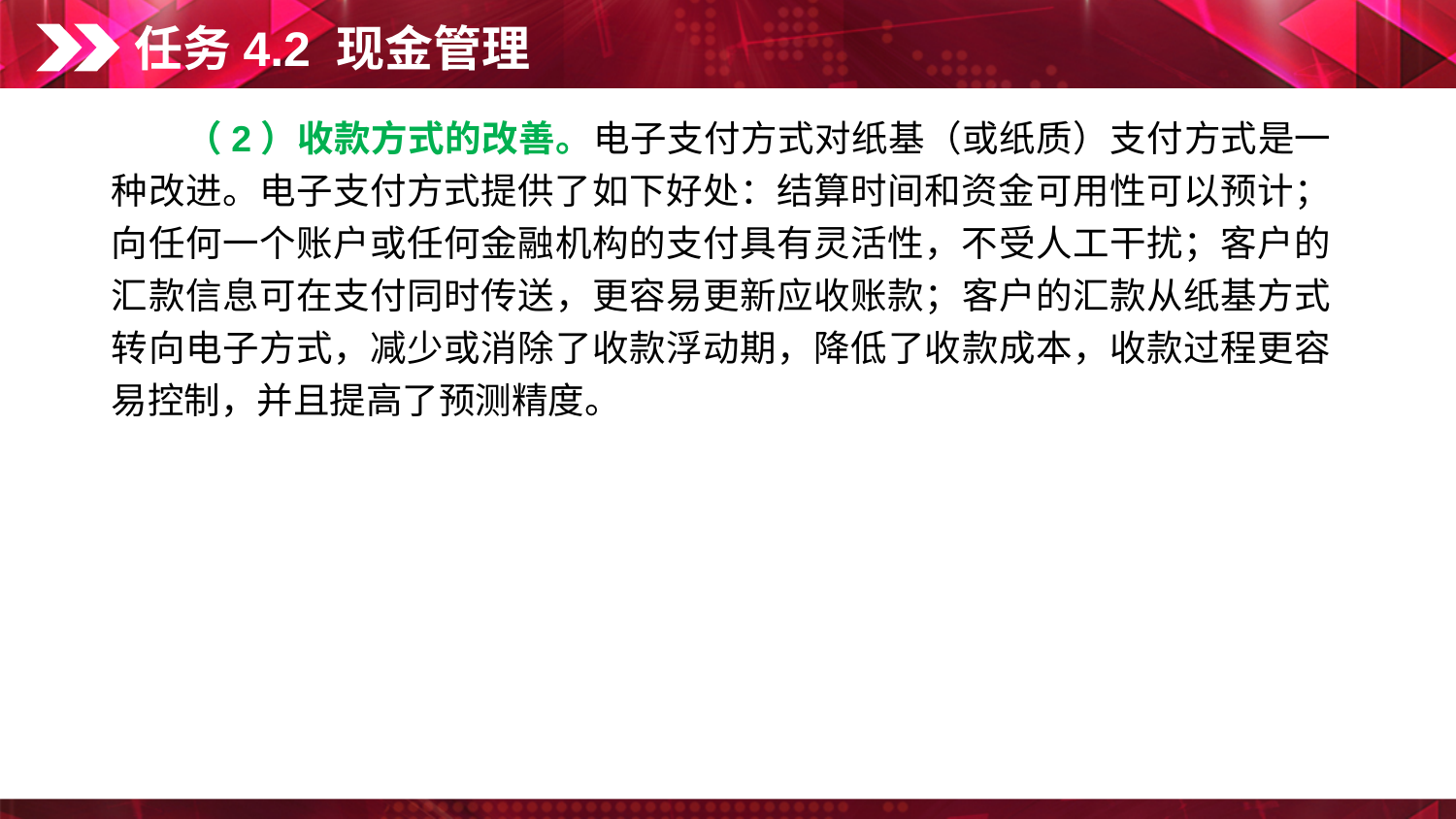

任务4.2 现金管理

　　（2）收款方式的改善。电子支付方式对纸基（或纸质）支付方式是一种改进。电子支付方式提供了如下好处：结算时间和资金可用性可以预计；向任何一个账户或任何金融机构的支付具有灵活性，不受人工干扰；客户的汇款信息可在支付同时传送，更容易更新应收账款；客户的汇款从纸基方式转向电子方式，减少或消除了收款浮动期，降低了收款成本，收款过程更容易控制，并且提高了预测精度。